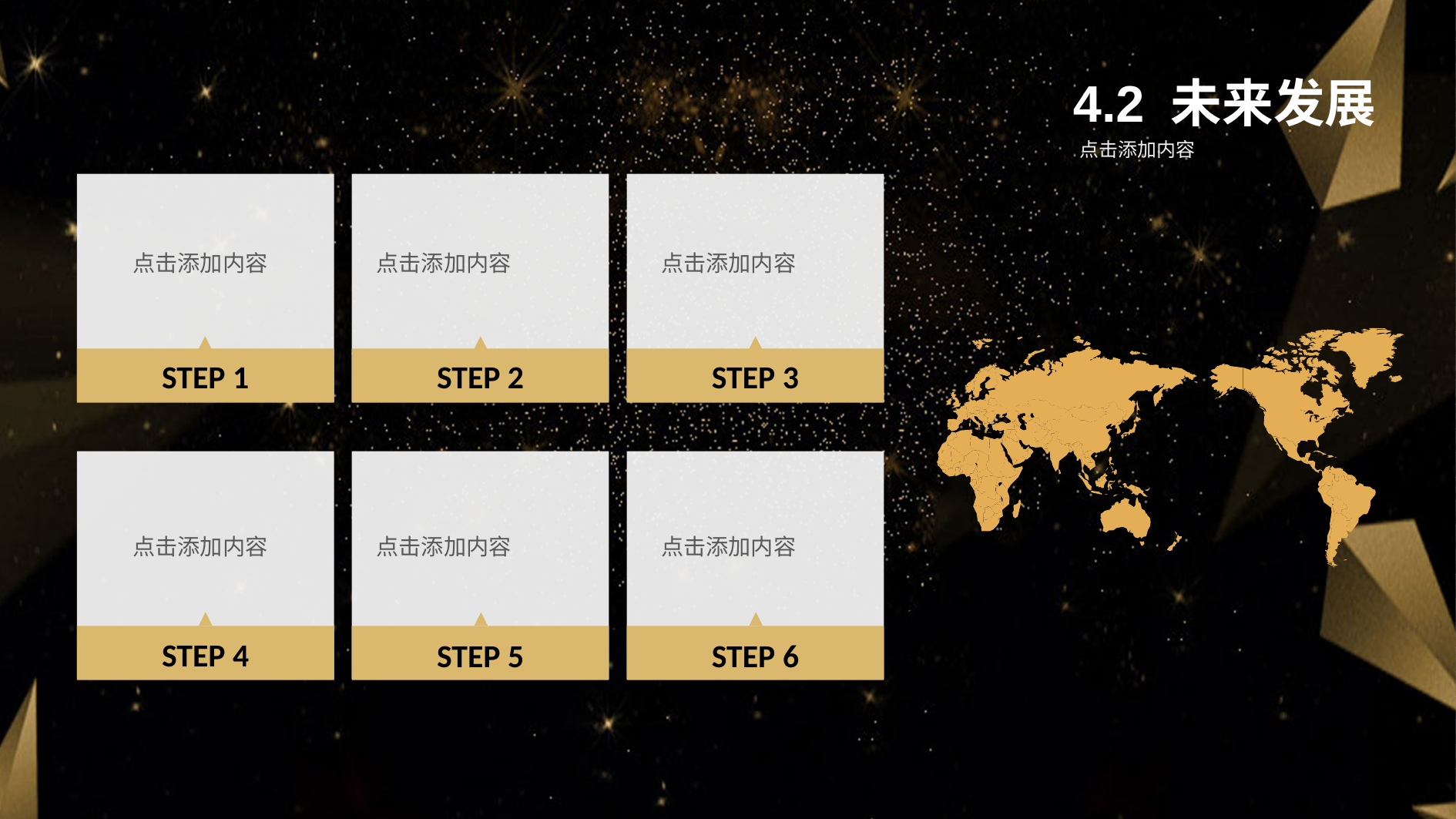

4.2 未来发展
点击添加内容

点击添加内容
点击添加内容
点击添加内容

STEP 1
STEP 2
STEP 3

点击添加内容
点击添加内容
点击添加内容

STEP 4
STEP 5
STEP 6